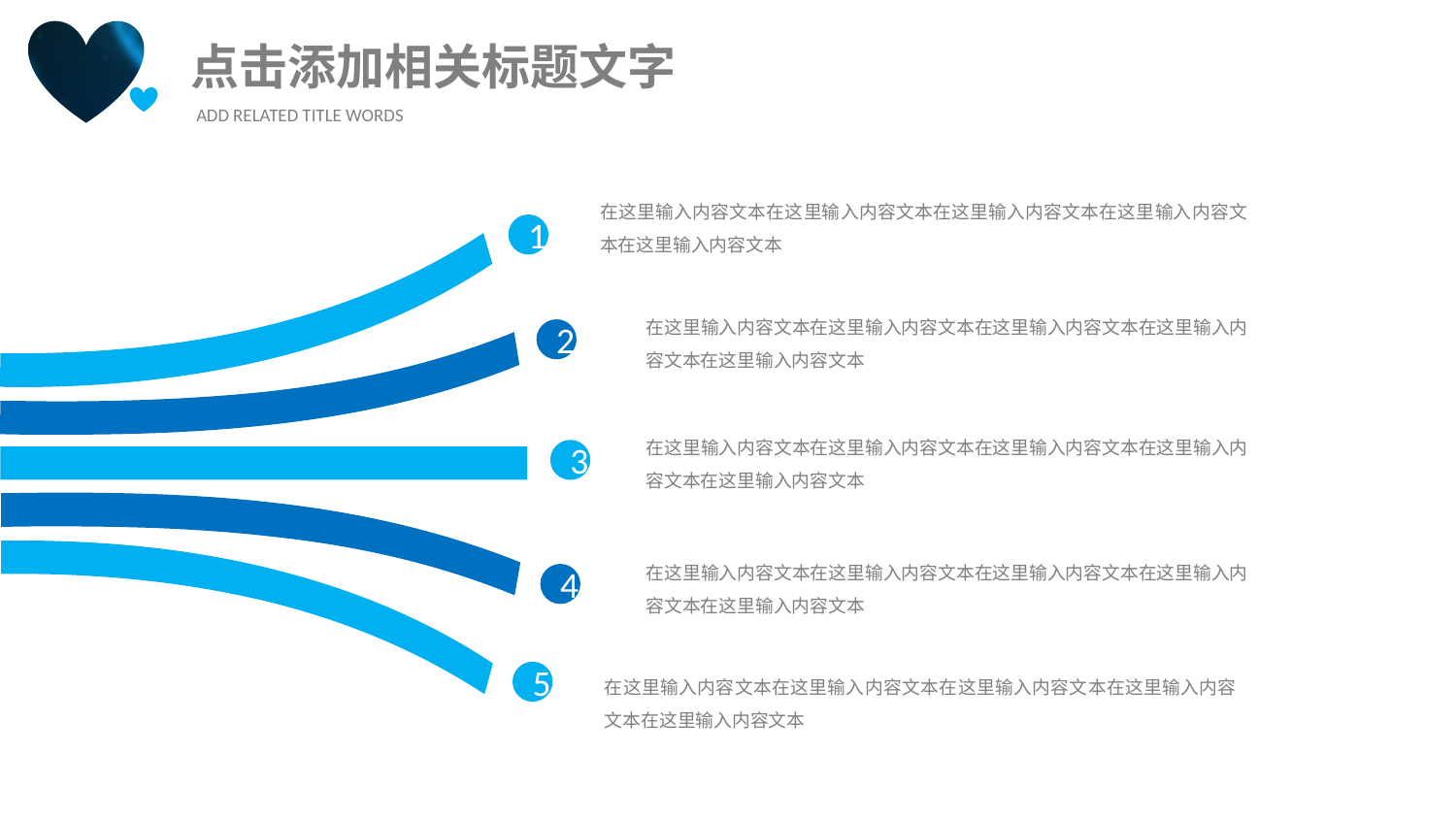

点击添加相关标题文字
ADD RELATED TITLE WORDS
在这里输入内容文本在这里输入内容文本在这里输入内容文本在这里输入内容文本在这里输入内容文本

1

在这里输入内容文本在这里输入内容文本在这里输入内容文本在这里输入内容文本在这里输入内容文本
2

在这里输入内容文本在这里输入内容文本在这里输入内容文本在这里输入内容文本在这里输入内容文本
3

在这里输入内容文本在这里输入内容文本在这里输入内容文本在这里输入内容文本在这里输入内容文本
4
在这里输入内容文本在这里输入内容文本在这里输入内容文本在这里输入内容文本在这里输入内容文本
5